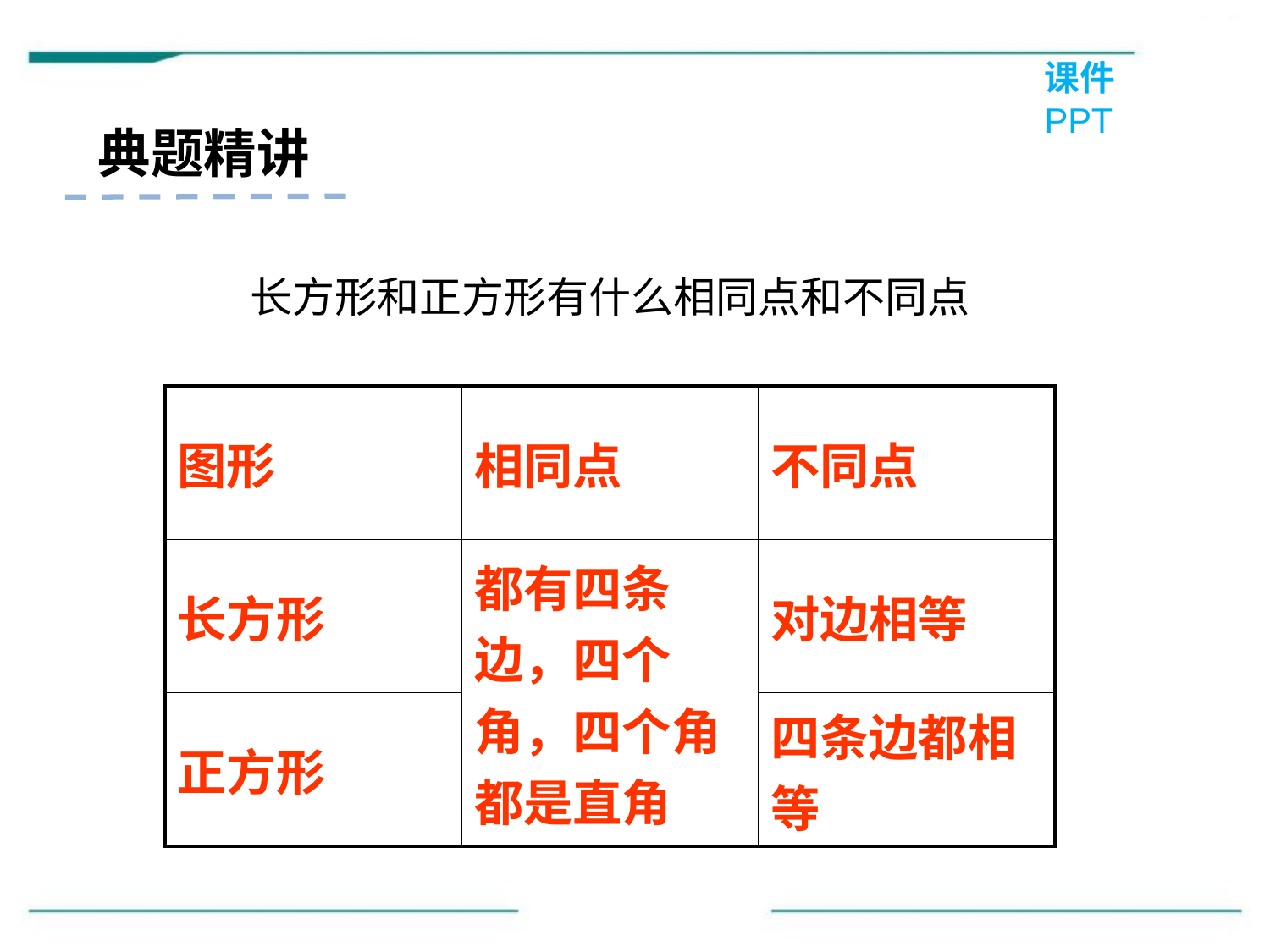

课件PPT
典题精讲

长方形和正方形有什么相同点和不同点
| 图形 | 相同点 | 不同点 |
| --- | --- | --- |
| 长方形 | 都有四条边，四个角，四个角都是直角 | 对边相等 |
| 正方形 |  | 四条边都相等 |